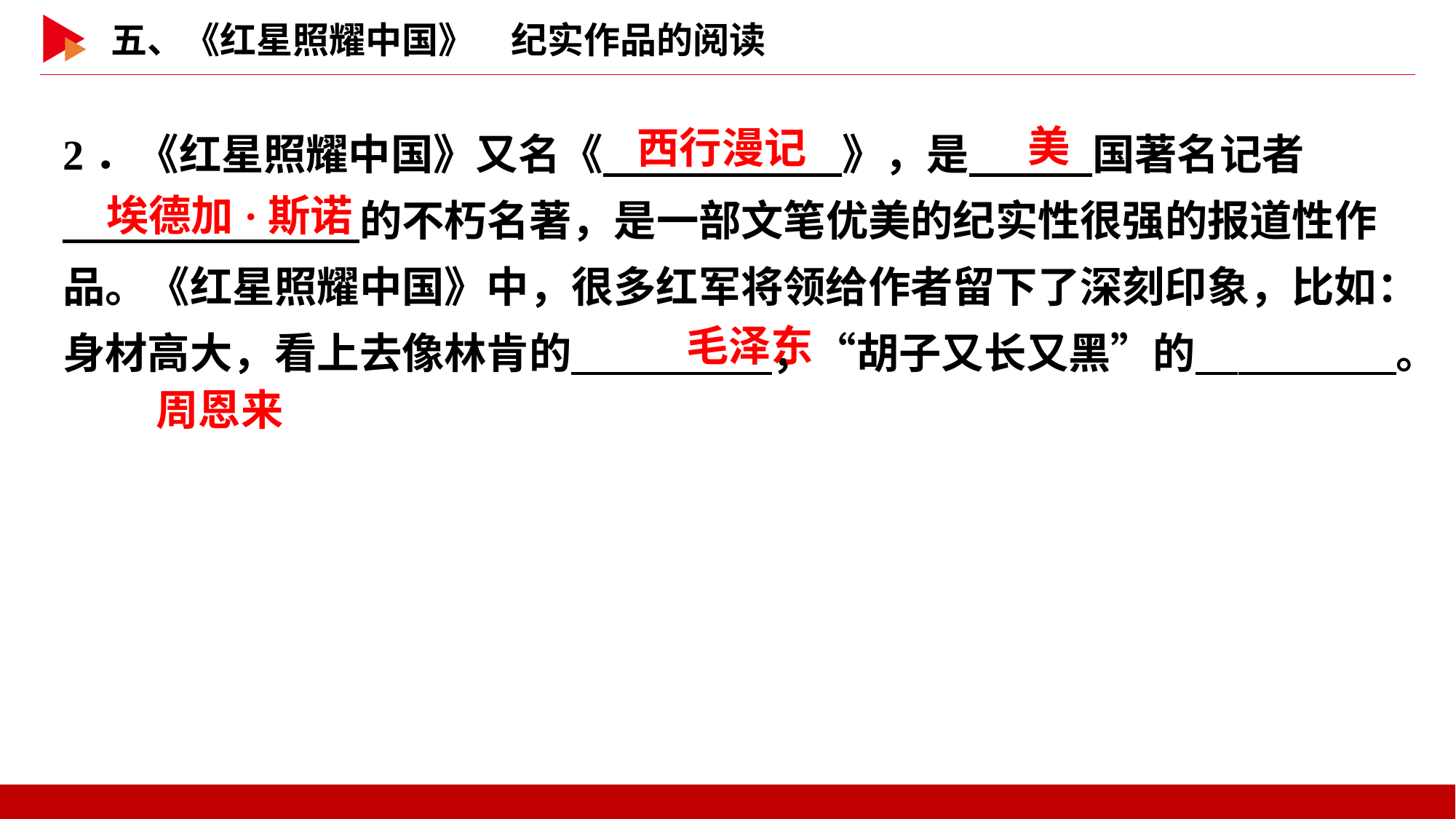

2．《红星照耀中国》又名《　                　》，是　    　国著名记者
　                      　的不朽名著，是一部文笔优美的纪实性很强的报道性作品。《红星照耀中国》中，很多红军将领给作者留下了深刻印象，比如：身材高大，看上去像林肯的　            　，“胡子又长又黑”的　            　。
美
西行漫记
埃德加·斯诺
毛泽东
周恩来